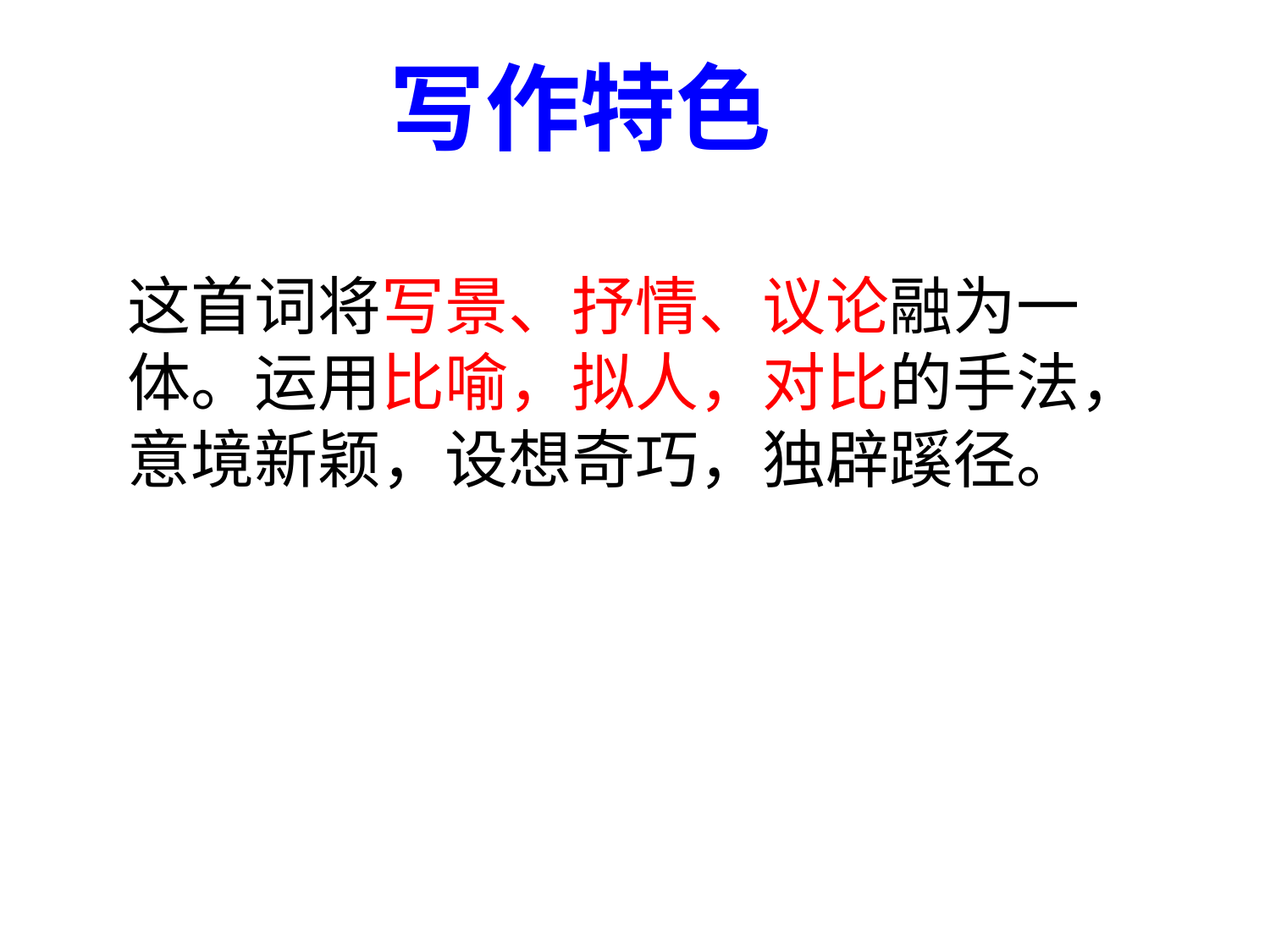

写作特色
这首词将写景、抒情、议论融为一体。运用比喻，拟人，对比的手法，意境新颖，设想奇巧，独辟蹊径。